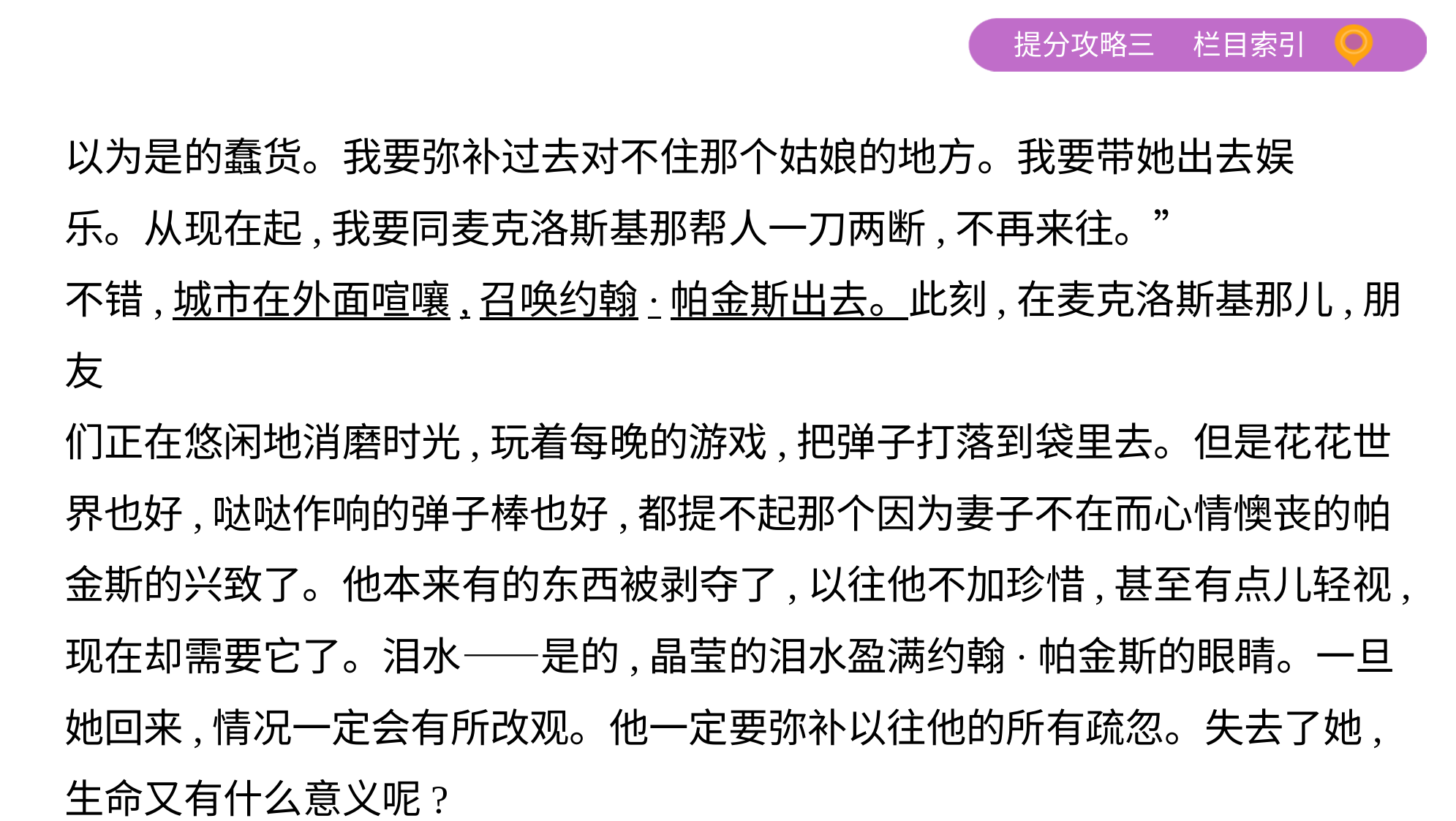

以为是的蠢货。我要弥补过去对不住那个姑娘的地方。我要带她出去娱
乐。从现在起,我要同麦克洛斯基那帮人一刀两断,不再来往。”
不错,城市在外面喧嚷,召唤约翰·帕金斯出去。此刻,在麦克洛斯基那儿,朋友
们正在悠闲地消磨时光,玩着每晚的游戏,把弹子打落到袋里去。但是花花世
界也好,哒哒作响的弹子棒也好,都提不起那个因为妻子不在而心情懊丧的帕
金斯的兴致了。他本来有的东西被剥夺了,以往他不加珍惜,甚至有点儿轻视,
现在却需要它了。泪水——是的,晶莹的泪水盈满约翰·帕金斯的眼睛。一旦
她回来,情况一定会有所改观。他一定要弥补以往他的所有疏忽。失去了她,
生命又有什么意义呢?